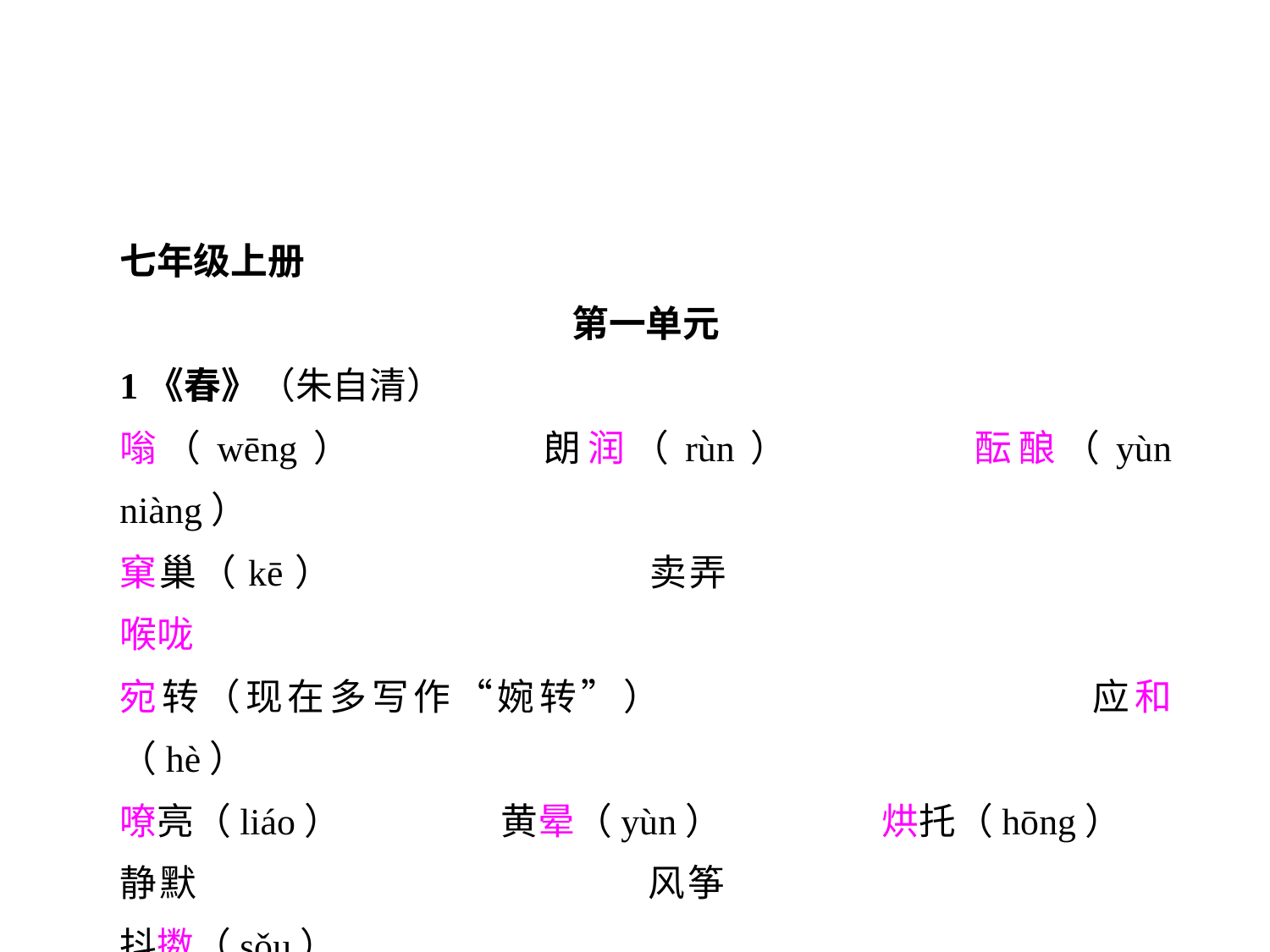

七年级上册
第一单元
1《春》（朱自清）
嗡（wēng）		朗润（rùn）		酝酿（yùn niàng）
窠巢（kē）			卖弄				喉咙
宛转（现在多写作“婉转”）				应和（hè）
嘹亮（liáo）		黄晕（yùn）		烘托（hōng）
静默				风筝				抖擞（sǒu）
健壮				呼朋引伴			花枝招展